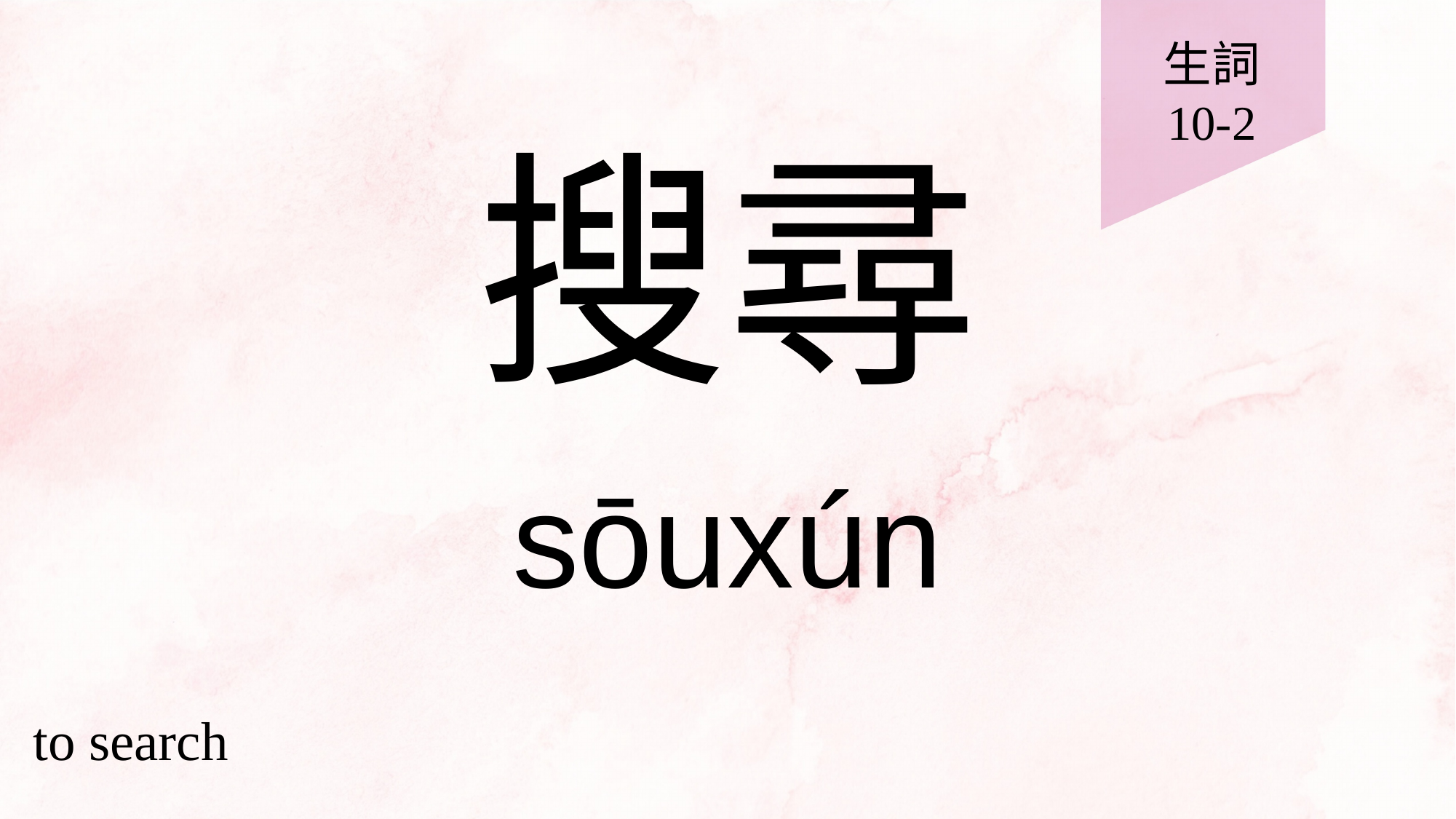

生詞
10-2
# 搜尋
sōuxún
to search